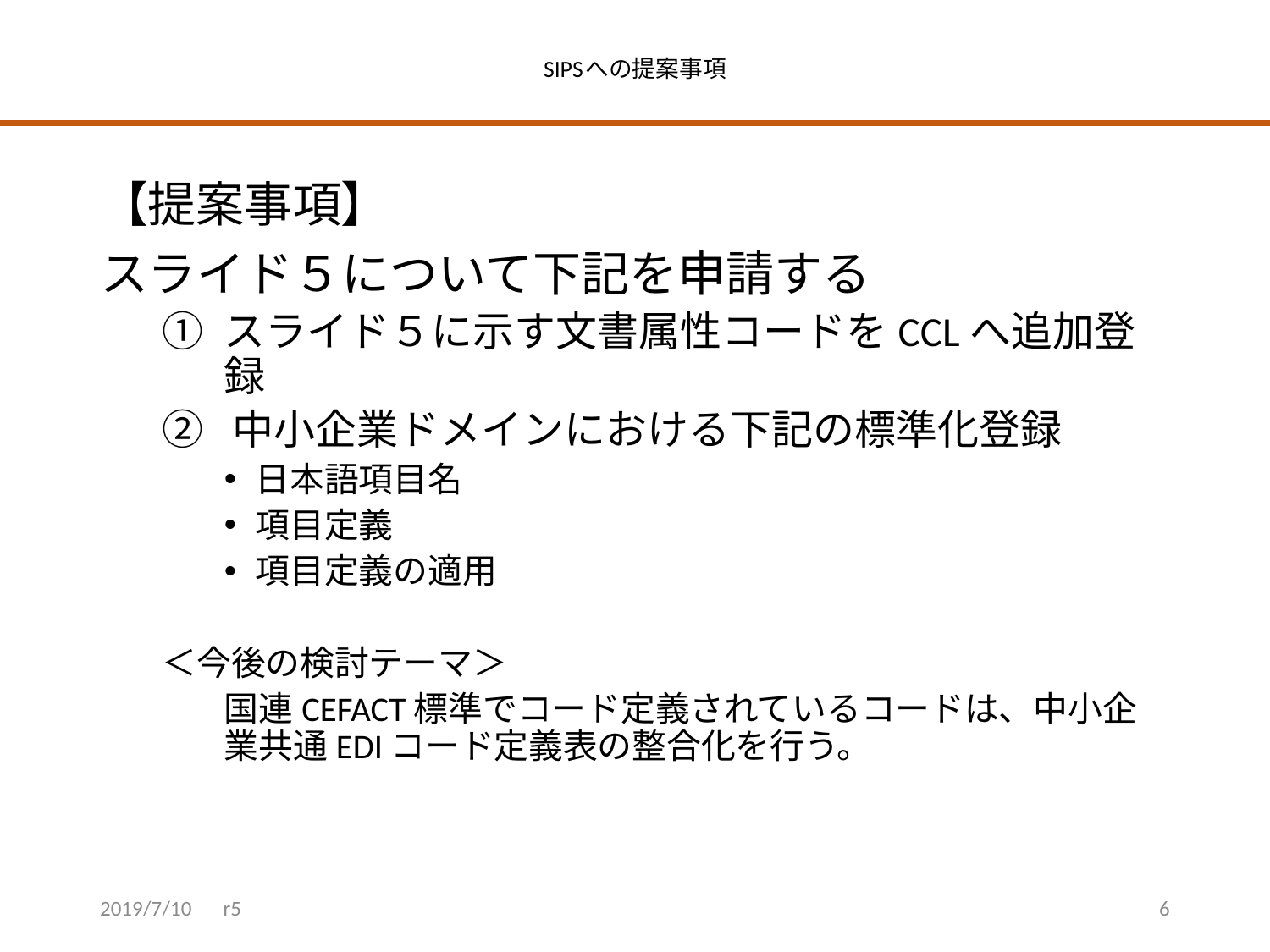

# SIPSへの提案事項
【提案事項】
スライド５について下記を申請する
スライド５に示す文書属性コードをCCLへ追加登録
中小企業ドメインにおける下記の標準化登録
日本語項目名
項目定義
項目定義の適用

＜今後の検討テーマ＞
国連CEFACT標準でコード定義されているコードは、中小企業共通EDIコード定義表の整合化を行う。
2019/7/10　r5
6